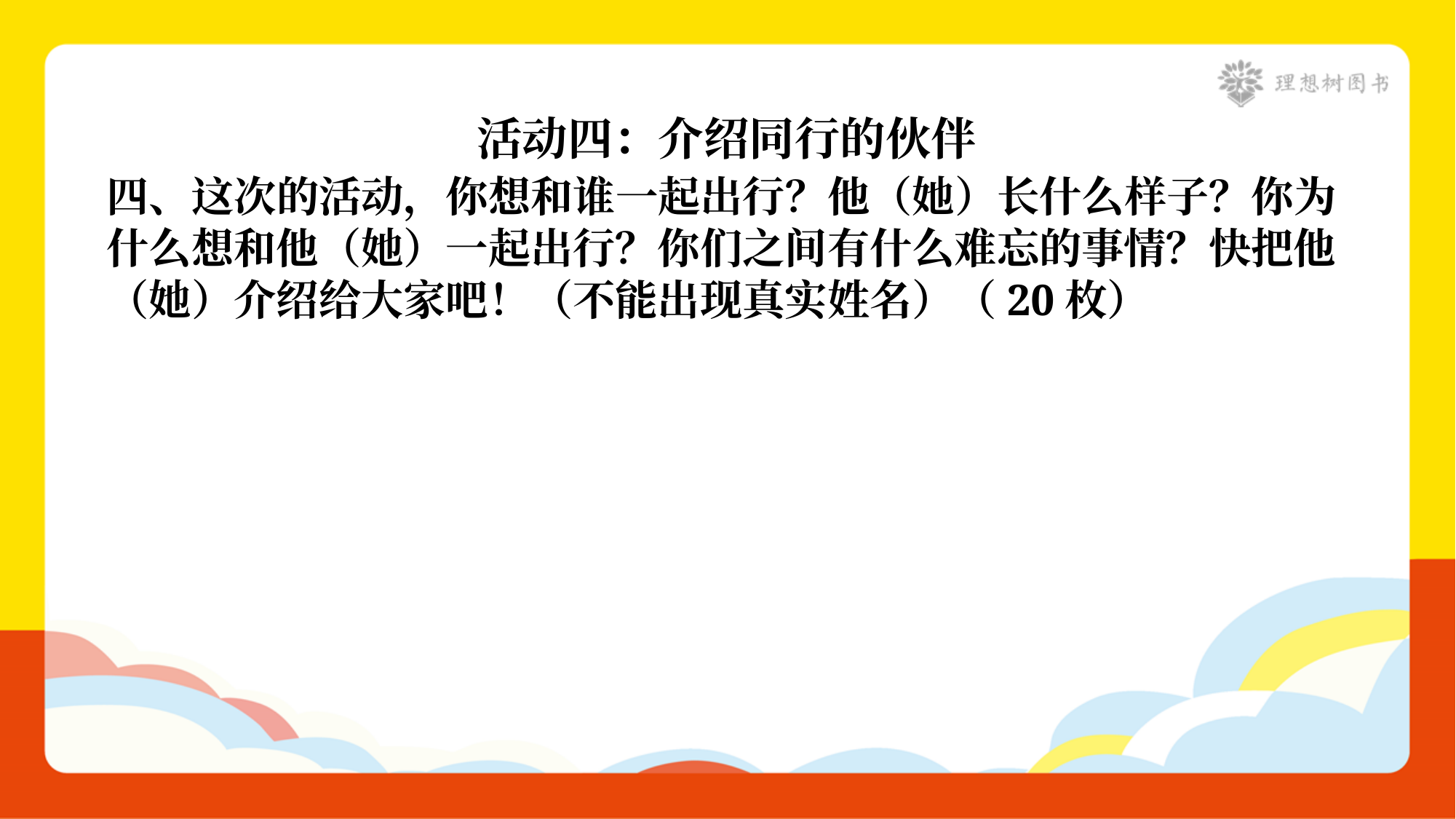

活动四：介绍同行的伙伴
四、这次的活动，你想和谁一起出行？他（她）长什么样子？你为
什么想和他（她）一起出行？你们之间有什么难忘的事情？快把他
（她）介绍给大家吧！（不能出现真实姓名）（20枚）